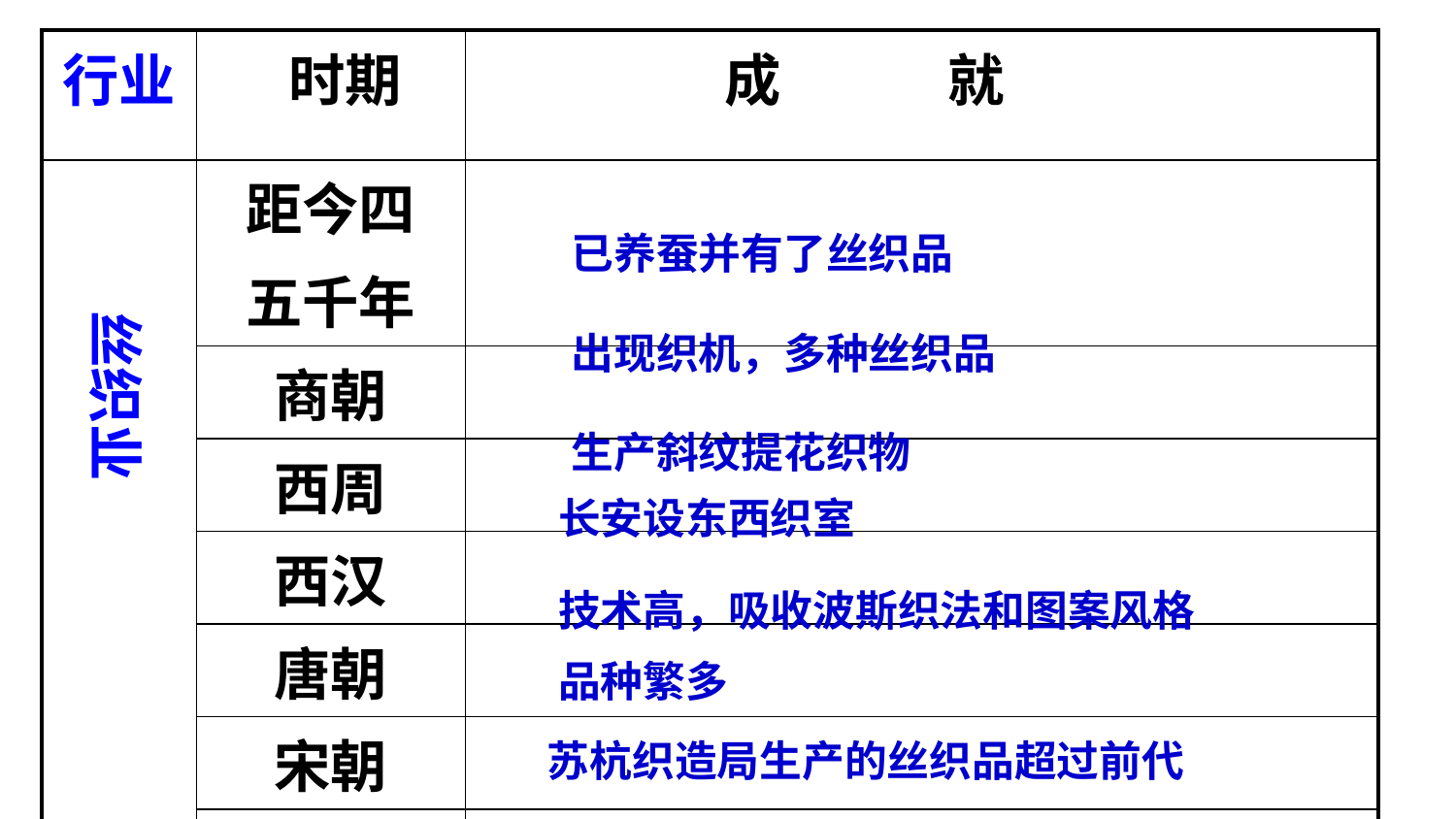

| 行业 |  | 时期 | 成 就 |
| --- | --- | --- | --- |
|  |  | 距今四 五千年 |  |
|  |  | 商朝 |  |
|  |  | 西周 |  |
|  |  | 西汉 |  |
|  |  | 唐朝 |  |
|  |  | 宋朝 |  |
|  |  | 明清 |  |
已养蚕并有了丝织品
丝织业
出现织机，多种丝织品
生产斜纹提花织物
长安设东西织室
技术高，吸收波斯织法和图案风格
品种繁多
苏杭织造局生产的丝织品超过前代